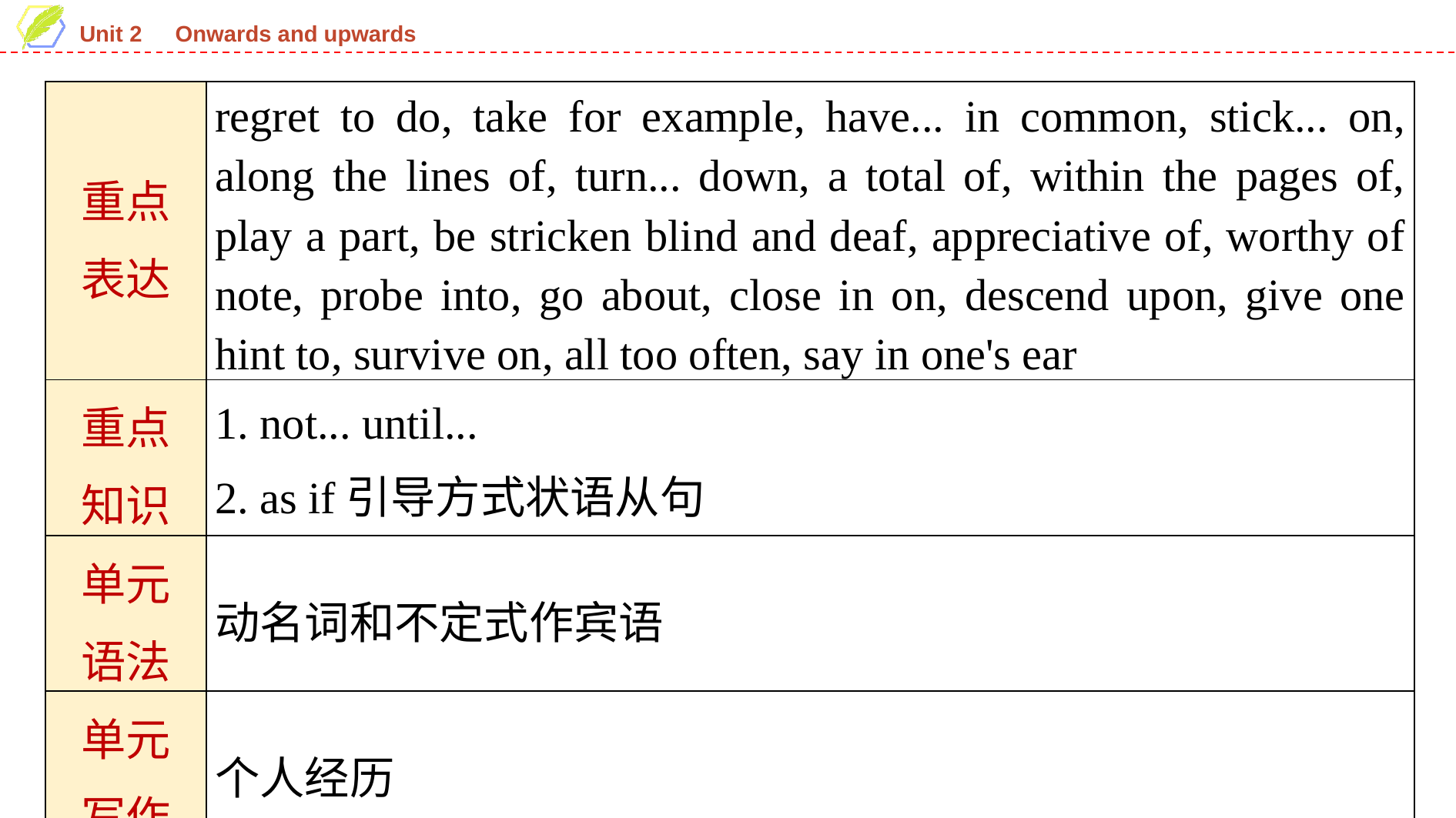

| 重点 表达 | regret to do, take for example, have... in common, stick... on, along the lines of, turn... down, a total of, within the pages of, play a part, be stricken blind and deaf, appreciative of, worthy of note, probe into, go about, close in on, descend upon, give one hint to, survive on, all too often, say in one's ear |
| --- | --- |
| 重点 知识 | 1. not... until... 2. as if引导方式状语从句 |
| 单元 语法 | 动名词和不定式作宾语 |
| 单元 写作 | 个人经历 |